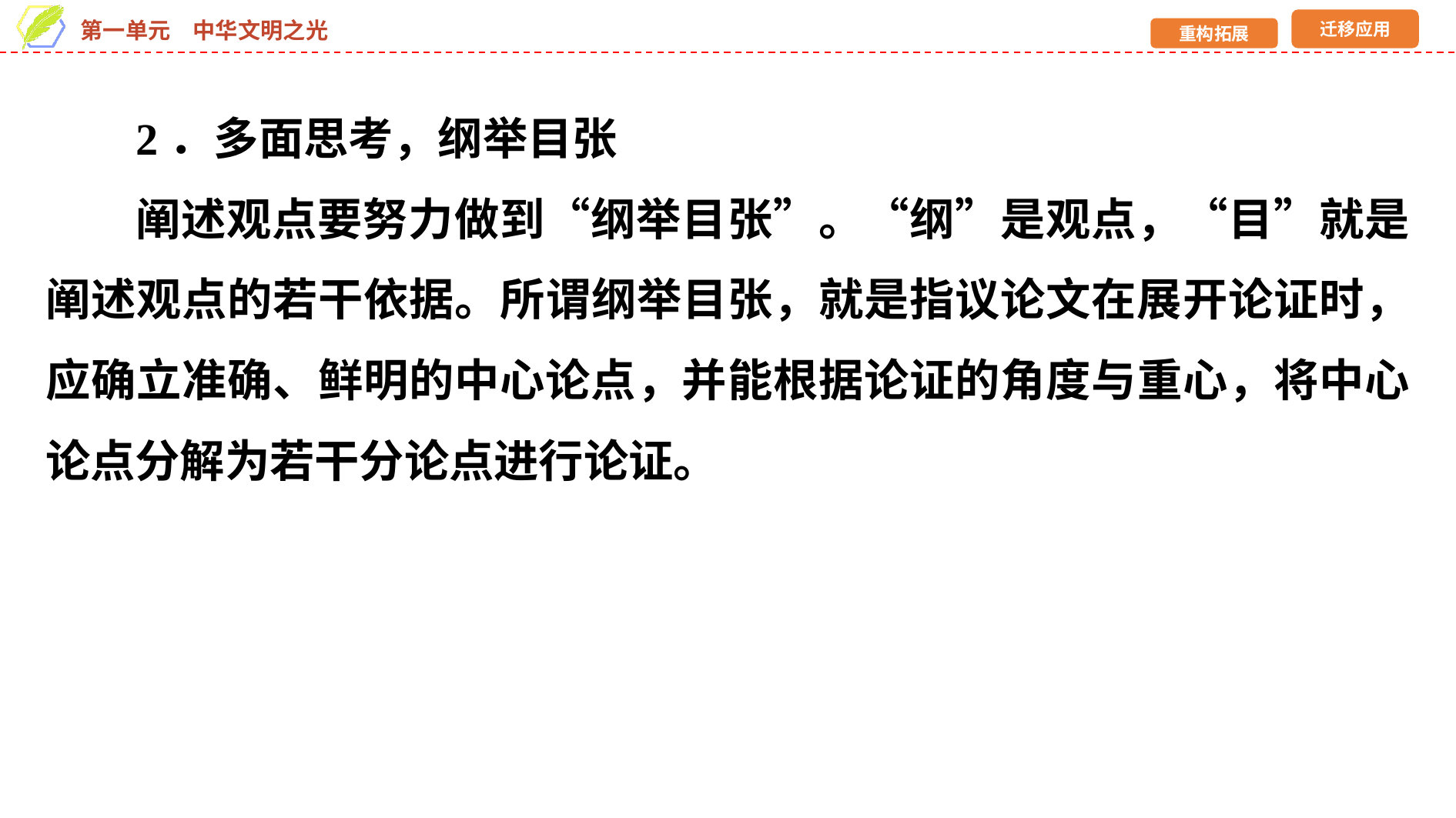

2．多面思考，纲举目张
阐述观点要努力做到“纲举目张”。“纲”是观点，“目”就是阐述观点的若干依据。所谓纲举目张，就是指议论文在展开论证时，应确立准确、鲜明的中心论点，并能根据论证的角度与重心，将中心论点分解为若干分论点进行论证。